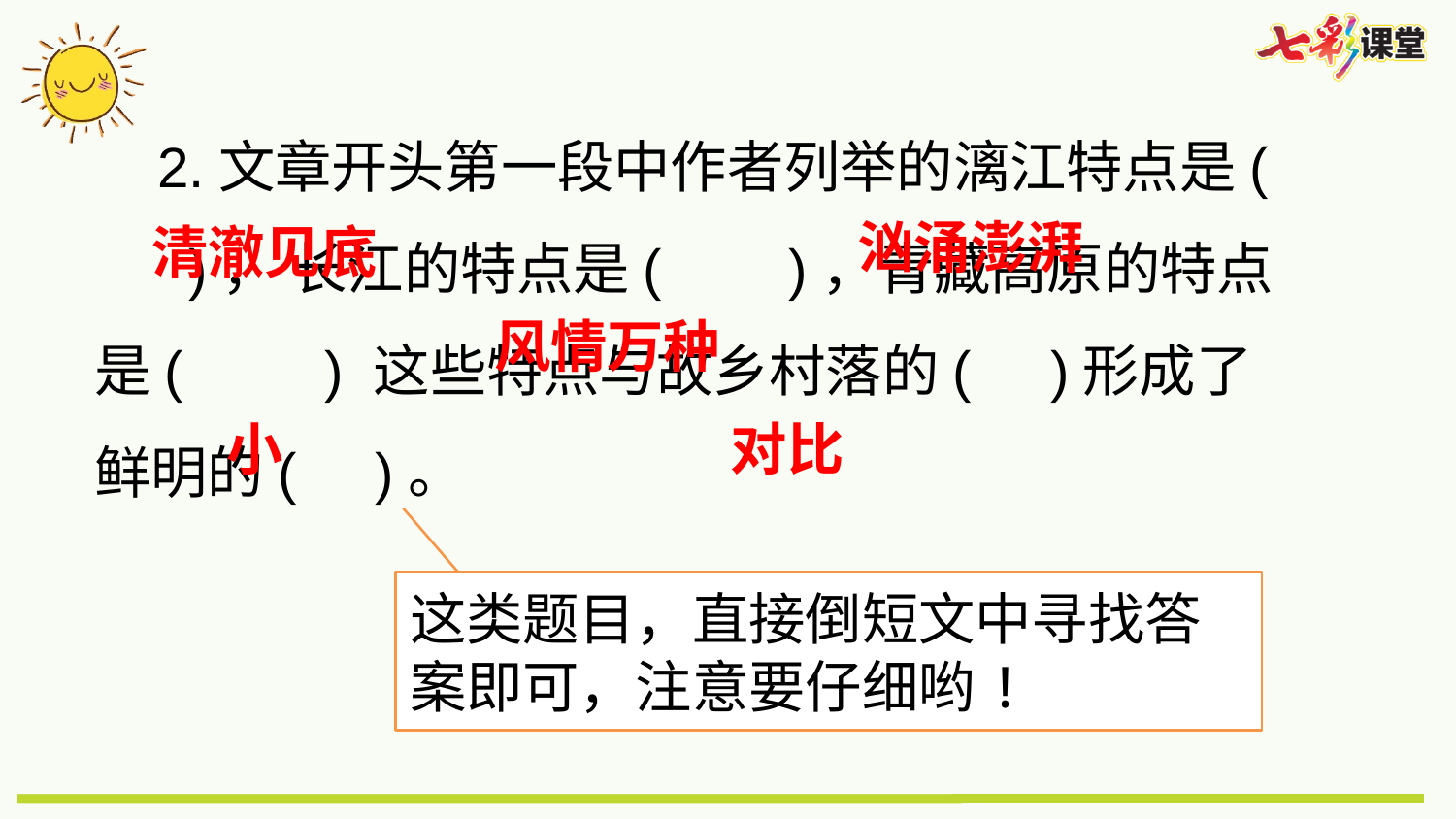

2.文章开头第一段中作者列举的漓江特点是(         )， 长江的特点是(        )，青藏高原的特点是(         ) 这些特点与故乡村落的(     )形成了鲜明的(     )。
汹涌澎湃
清澈见底
风情万种
小
对比
这类题目，直接倒短文中寻找答案即可，注意要仔细哟!